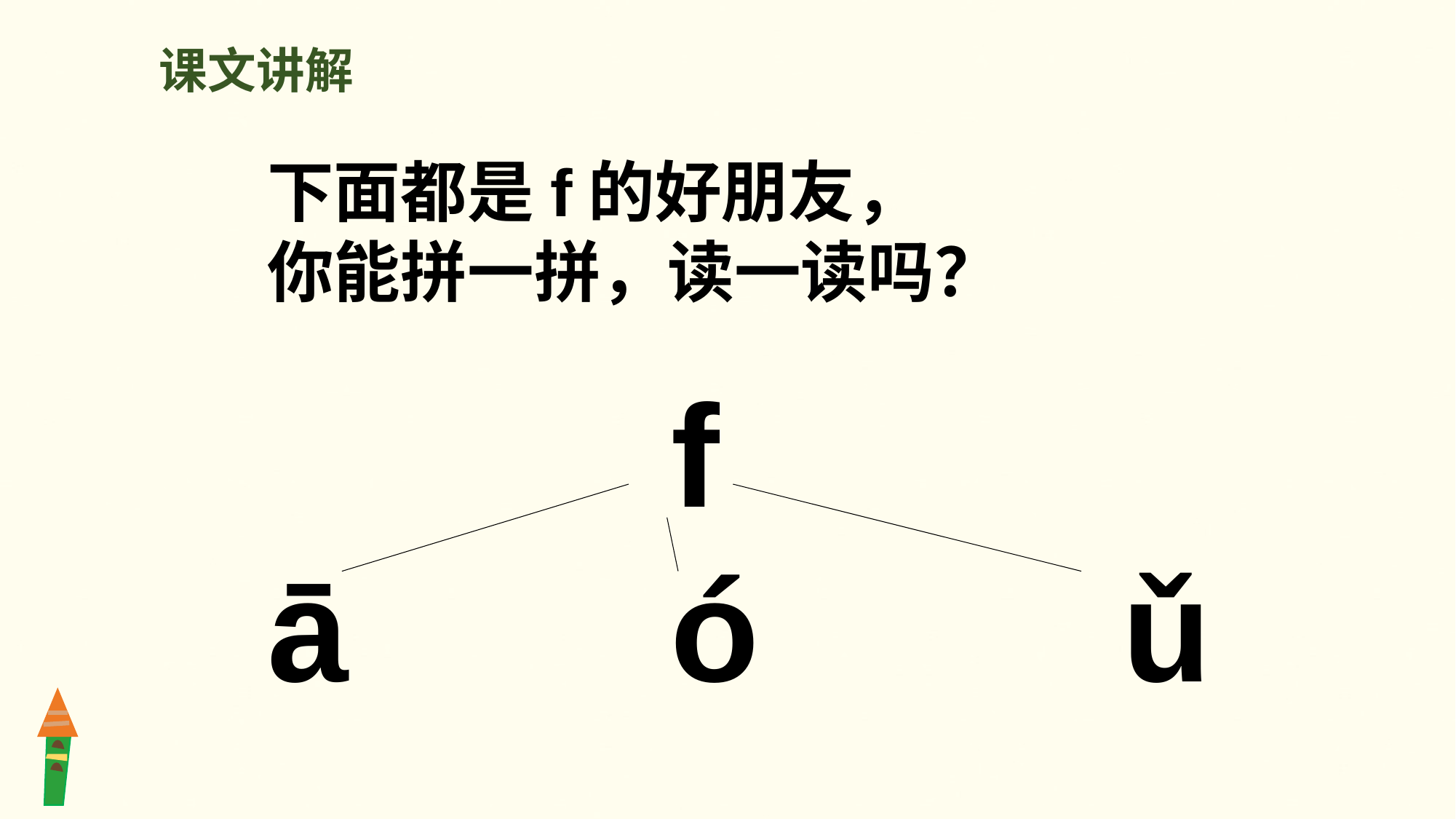

课文讲解
下面都是f的好朋友，
你能拼一拼，读一读吗？

          f
ā        ó         ǔ